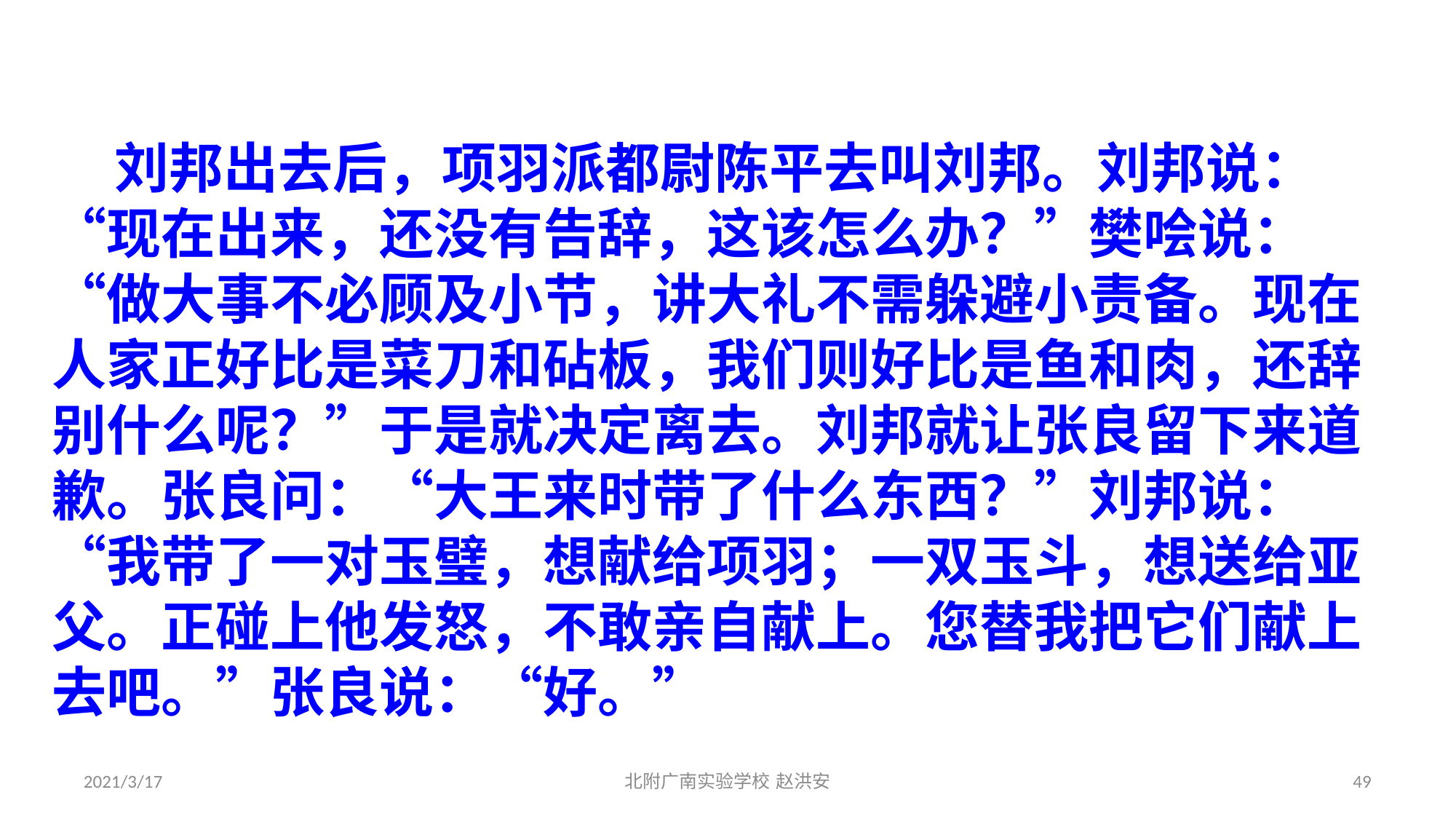

刘邦出去后，项羽派都尉陈平去叫刘邦。刘邦说：“现在出来，还没有告辞，这该怎么办？”樊哙说：“做大事不必顾及小节，讲大礼不需躲避小责备。现在人家正好比是菜刀和砧板，我们则好比是鱼和肉，还辞别什么呢？”于是就决定离去。刘邦就让张良留下来道歉。张良问：“大王来时带了什么东西？”刘邦说：“我带了一对玉璧，想献给项羽；一双玉斗，想送给亚父。正碰上他发怒，不敢亲自献上。您替我把它们献上去吧。”张良说：“好。”
2021/3/17
北附广南实验学校 赵洪安
49